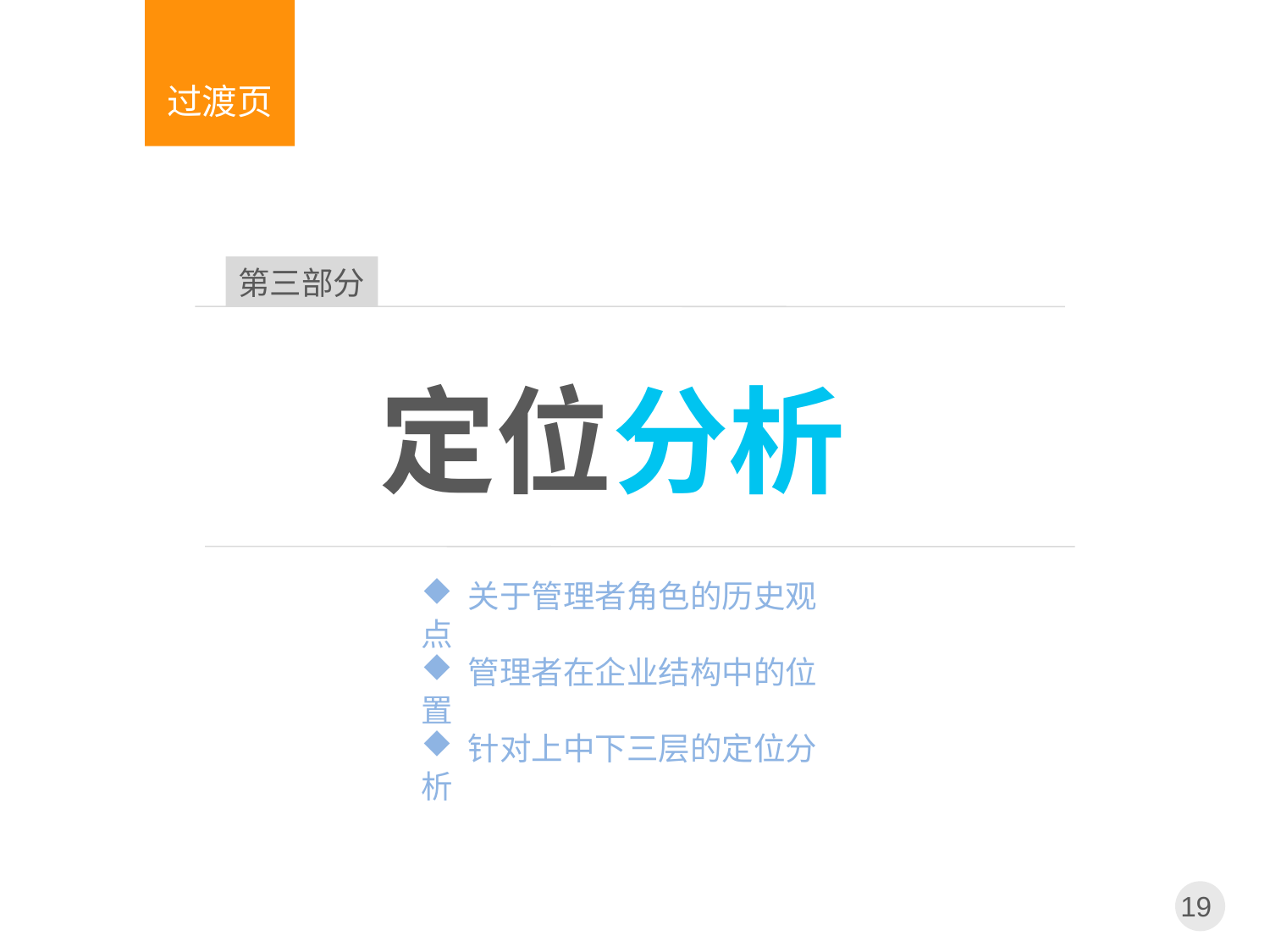

第三部分
定位分析
 关于管理者角色的历史观点
 管理者在企业结构中的位置
 针对上中下三层的定位分析